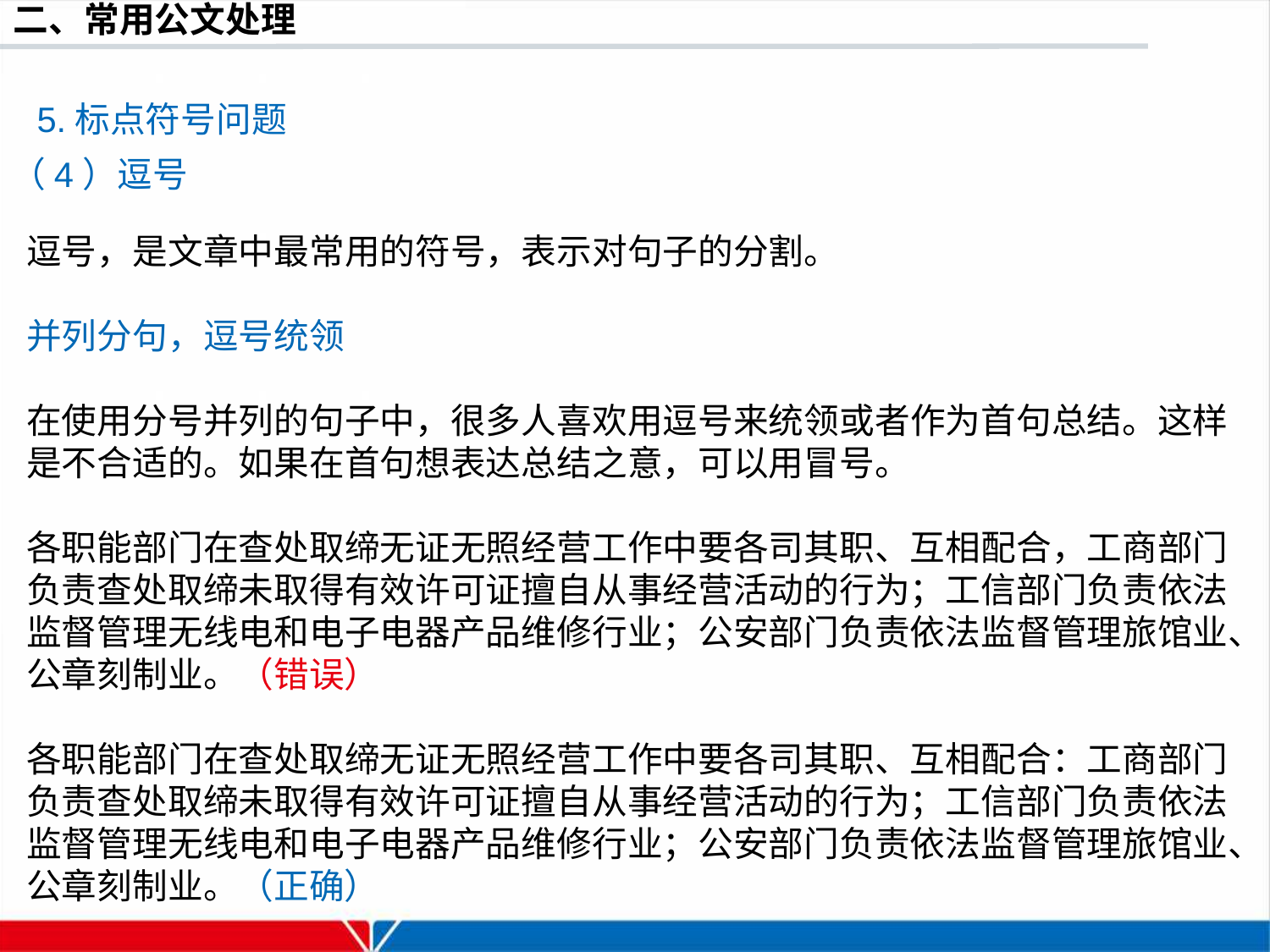

5.标点符号问题
（4）逗号
逗号，是文章中最常用的符号，表示对句子的分割。

并列分句，逗号统领

在使用分号并列的句子中，很多人喜欢用逗号来统领或者作为首句总结。这样是不合适的。如果在首句想表达总结之意，可以用冒号。

各职能部门在查处取缔无证无照经营工作中要各司其职、互相配合，工商部门负责查处取缔未取得有效许可证擅自从事经营活动的行为；工信部门负责依法监督管理无线电和电子电器产品维修行业；公安部门负责依法监督管理旅馆业、公章刻制业。（错误）

各职能部门在查处取缔无证无照经营工作中要各司其职、互相配合：工商部门负责查处取缔未取得有效许可证擅自从事经营活动的行为；工信部门负责依法监督管理无线电和电子电器产品维修行业；公安部门负责依法监督管理旅馆业、公章刻制业。（正确）